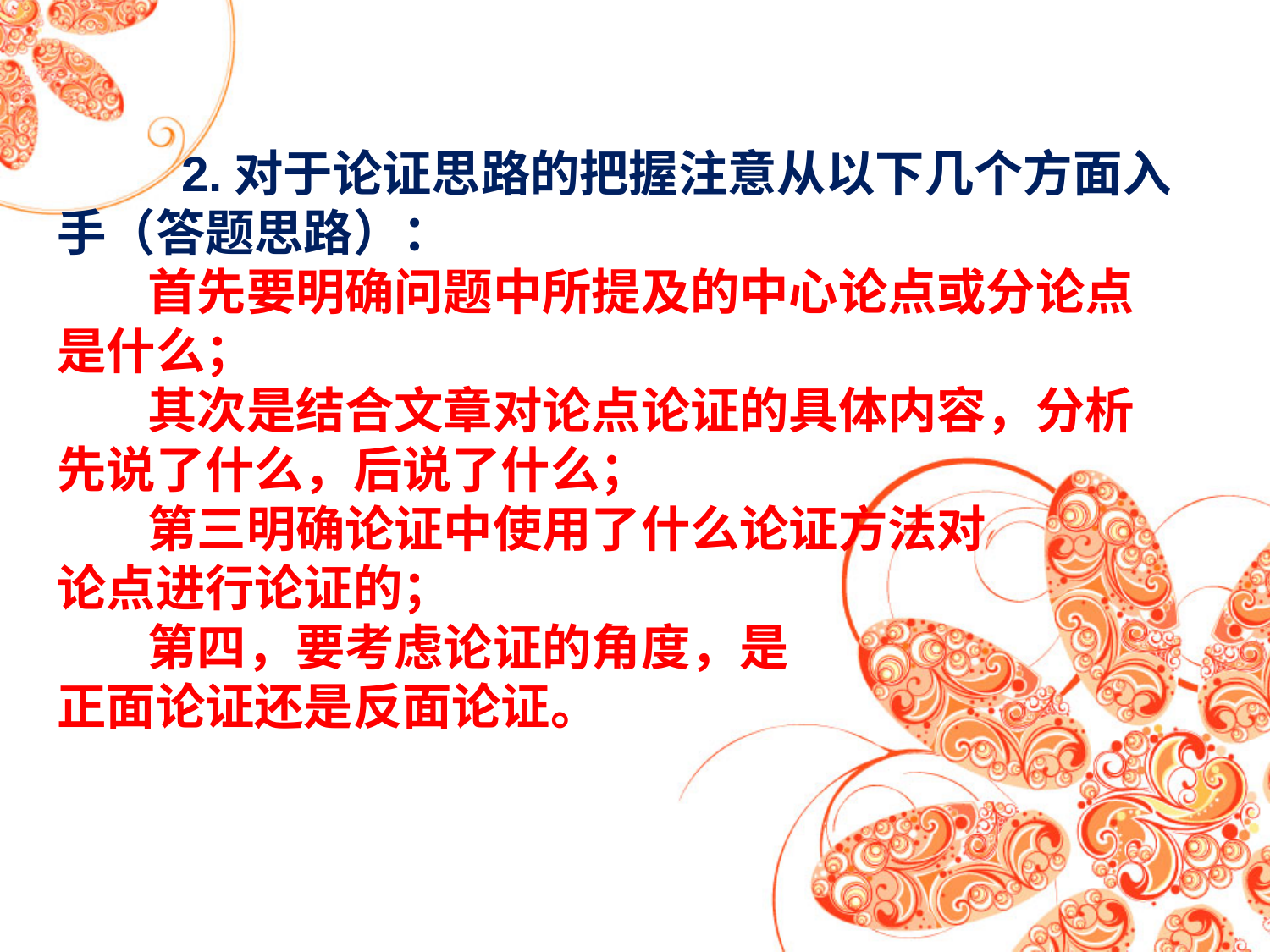

2.对于论证思路的把握注意从以下几个方面入手（答题思路）：
       首先要明确问题中所提及的中心论点或分论点是什么；
       其次是结合文章对论点论证的具体内容，分析先说了什么，后说了什么；
       第三明确论证中使用了什么论证方法对
论点进行论证的；
       第四，要考虑论证的角度，是
正面论证还是反面论证。